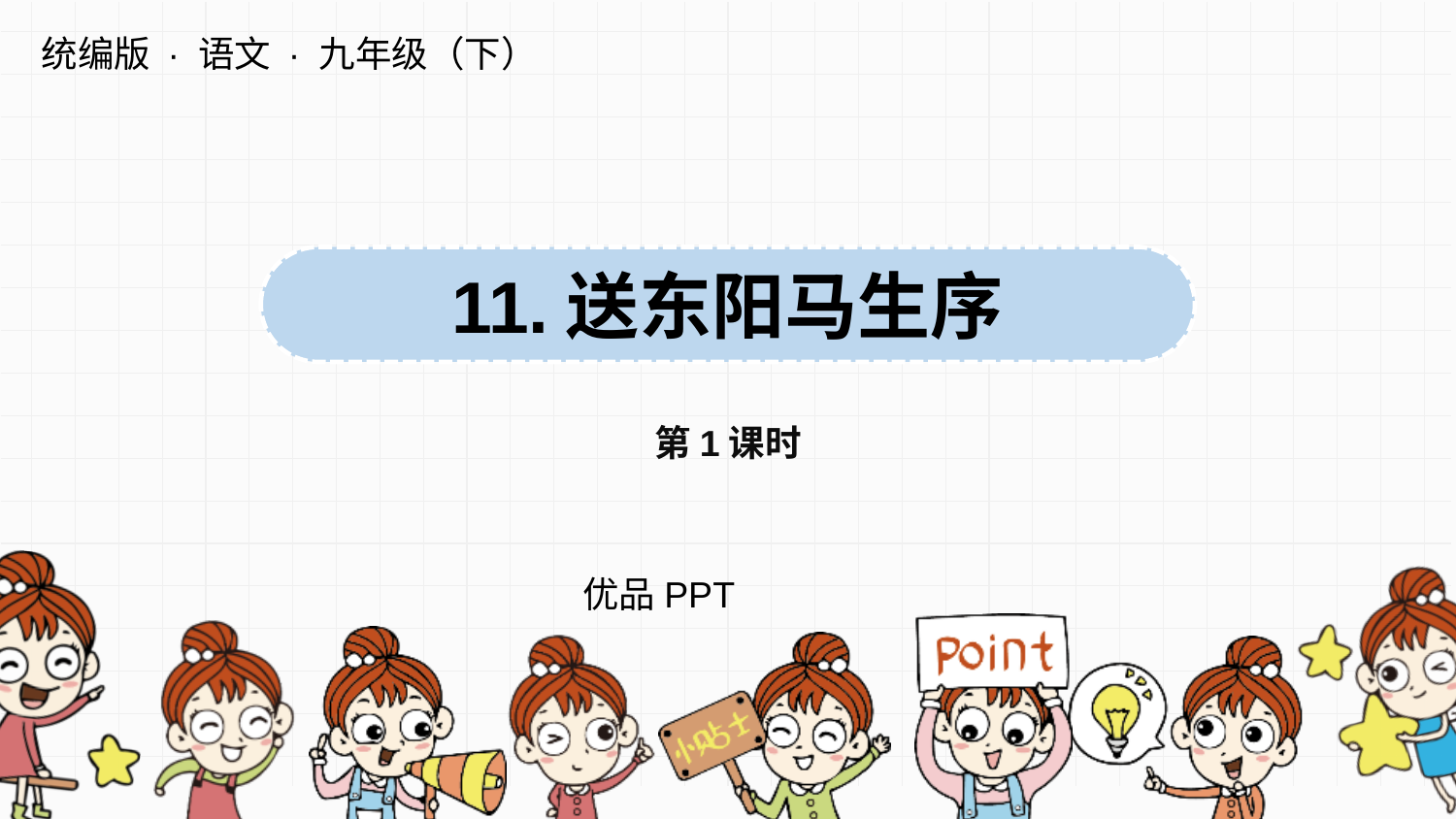

统编版 · 语文 · 九年级（下）
11.送东阳马生序
第1课时
优品PPT